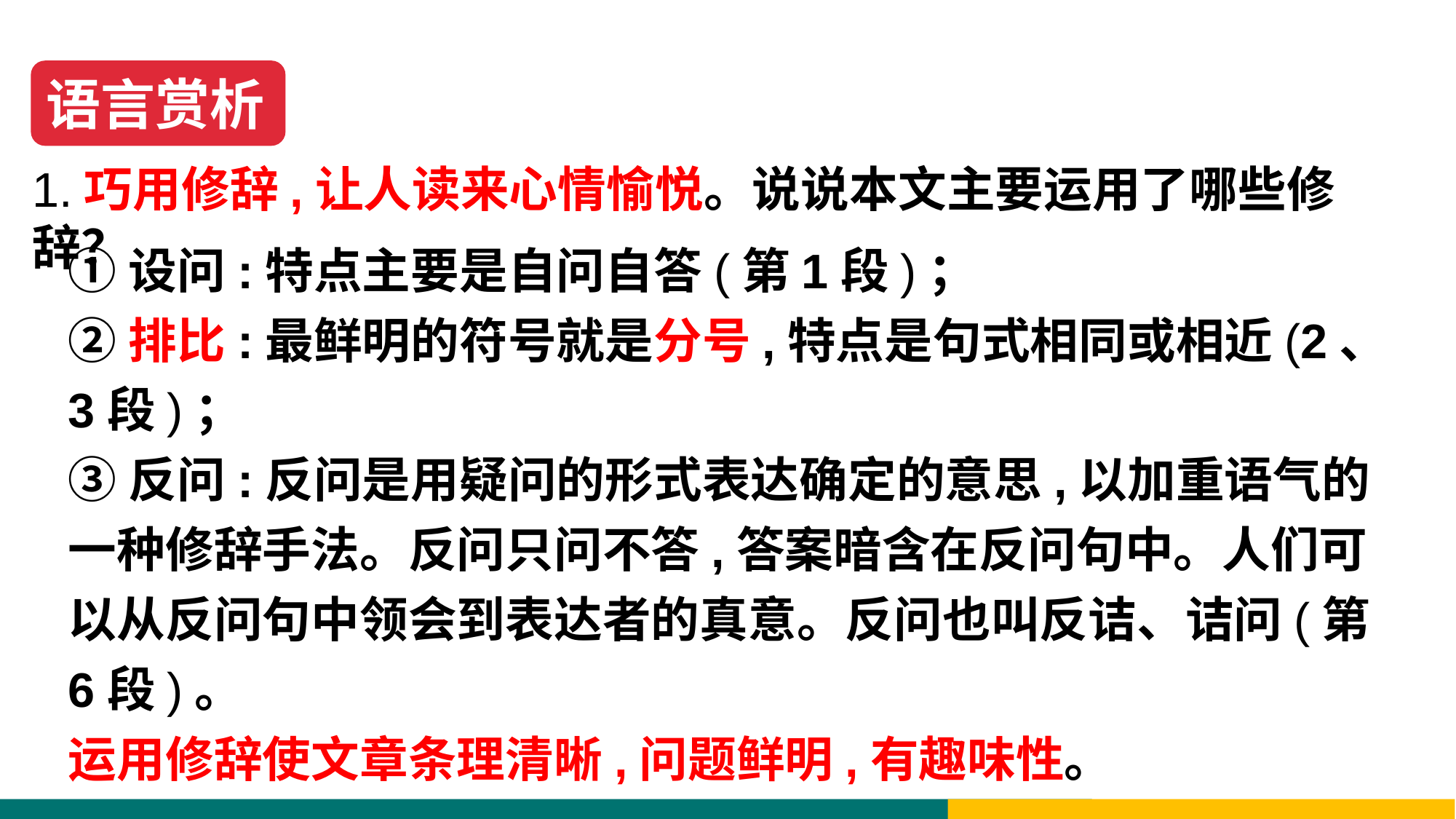

语言赏析
1.巧用修辞,让人读来心情愉悦。说说本文主要运用了哪些修辞？
①设问:特点主要是自问自答(第1段)；
②排比:最鲜明的符号就是分号,特点是句式相同或相近(2、3段)；
③反问:反问是用疑问的形式表达确定的意思,以加重语气的一种修辞手法。反问只问不答,答案暗含在反问句中。人们可以从反问句中领会到表达者的真意。反问也叫反诘、诘问(第6段)。
运用修辞使文章条理清晰,问题鲜明,有趣味性。